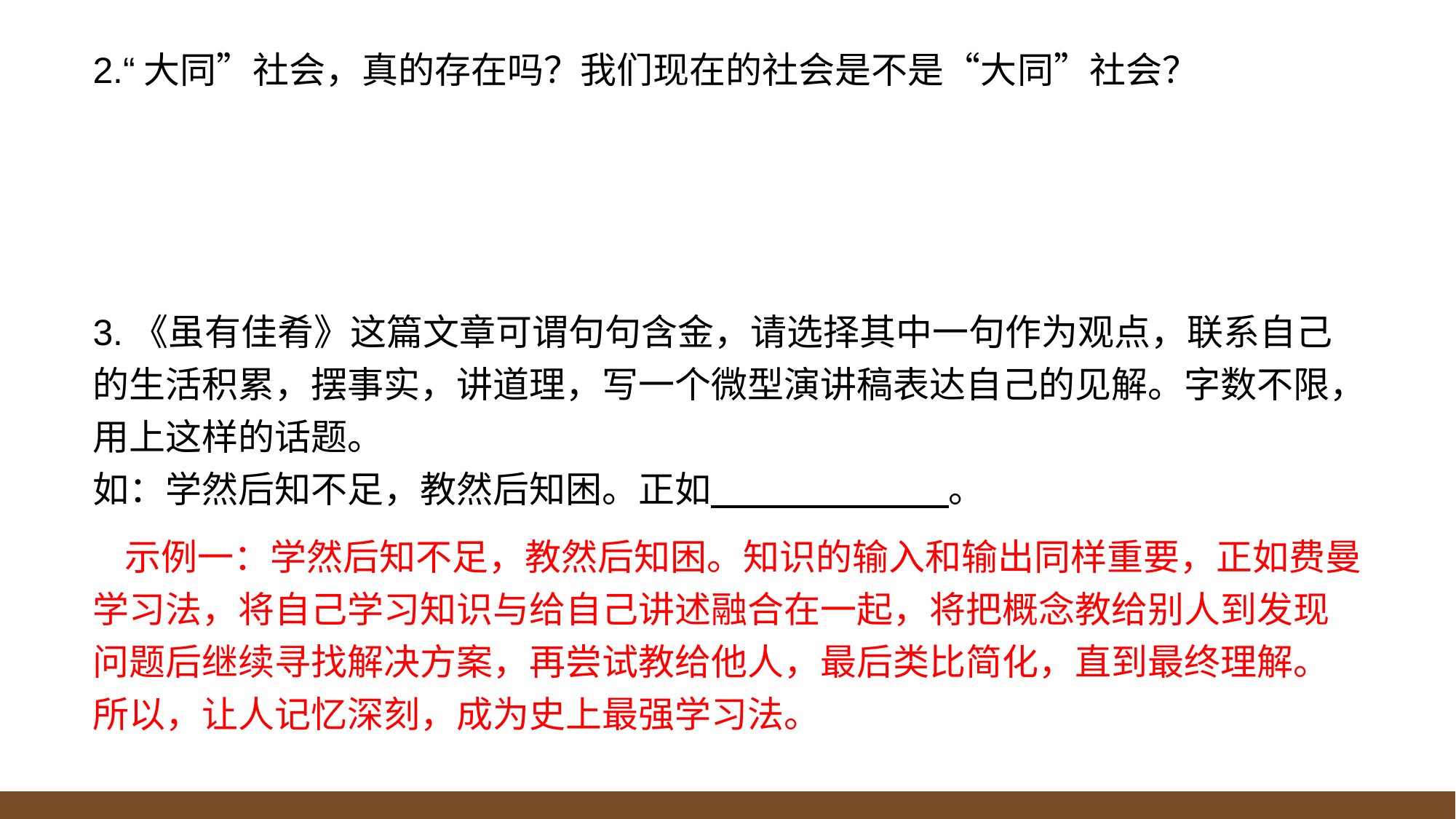

2.“大同”社会，真的存在吗？我们现在的社会是不是“大同”社会？
明确：存在，比如当今社会能选贤举能，公开选拔人才，社会和谐，并且社会有保障，做到了学有所教、劳有所得、病有所医、老有所养、住有所居，人民生活水平越来越高等。（或：不存在，不是大同社会，仍然有犯罪现象、做不到路不拾遗等）
3.《虽有佳肴》这篇文章可谓句句含金，请选择其中一句作为观点，联系自己的生活积累，摆事实，讲道理，写一个微型演讲稿表达自己的见解。字数不限，用上这样的话题。如：学然后知不足，教然后知困。正如                             。

示例一：学然后知不足，教然后知困。知识的输入和输出同样重要，正如费曼学习法，将自己学习知识与给自己讲述融合在一起，将把概念教给别人到发现问题后继续寻找解决方案，再尝试教给他人，最后类比简化，直到最终理解。所以，让人记忆深刻，成为史上最强学习法。